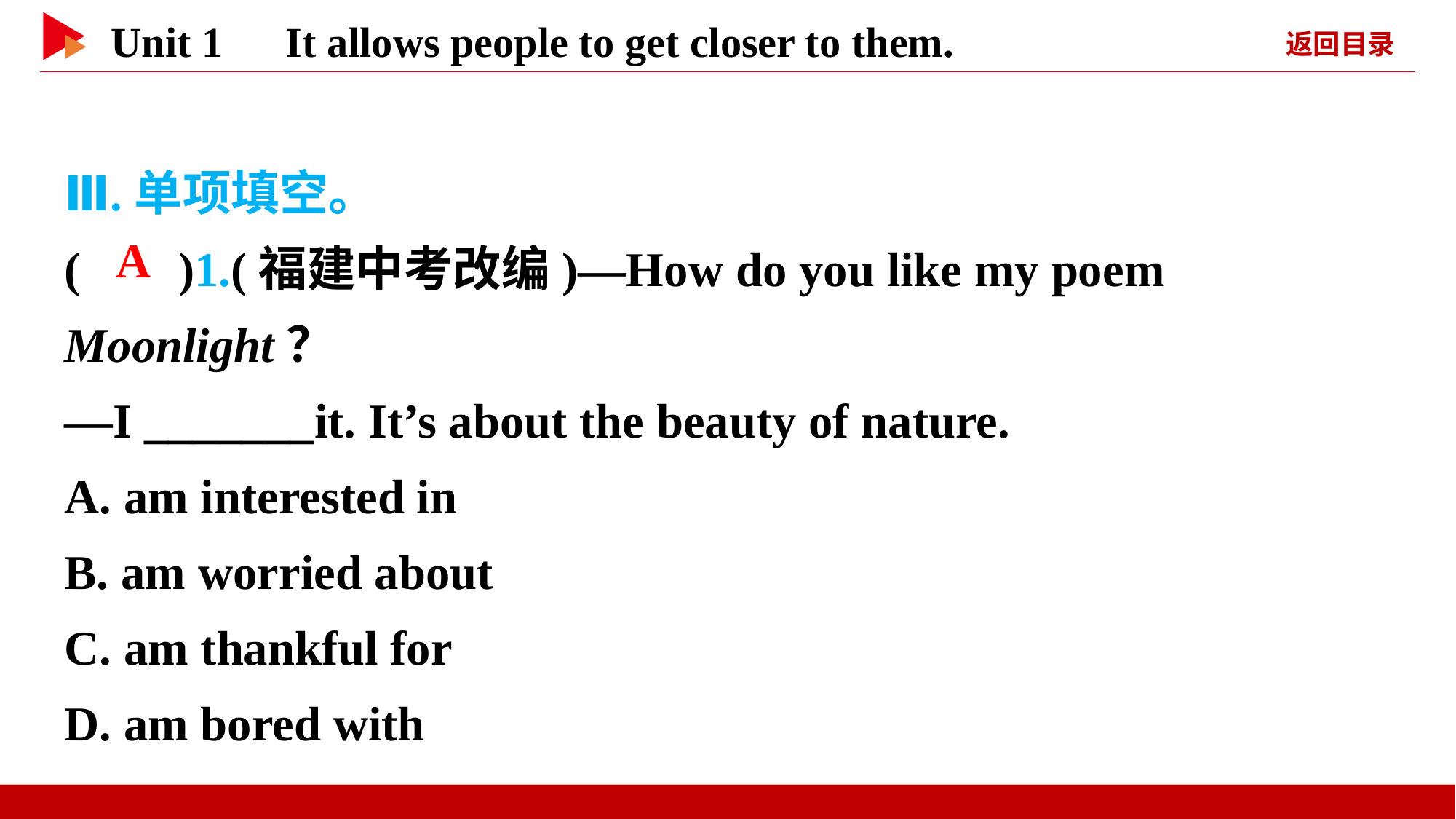

Ⅲ.单项填空。
(        )1.(福建中考改编)—How do you like my poem Moonlight？
—I _______it. It’s about the beauty of nature.
A. am interested in
B. am worried about
C. am thankful for
D. am bored with
   A